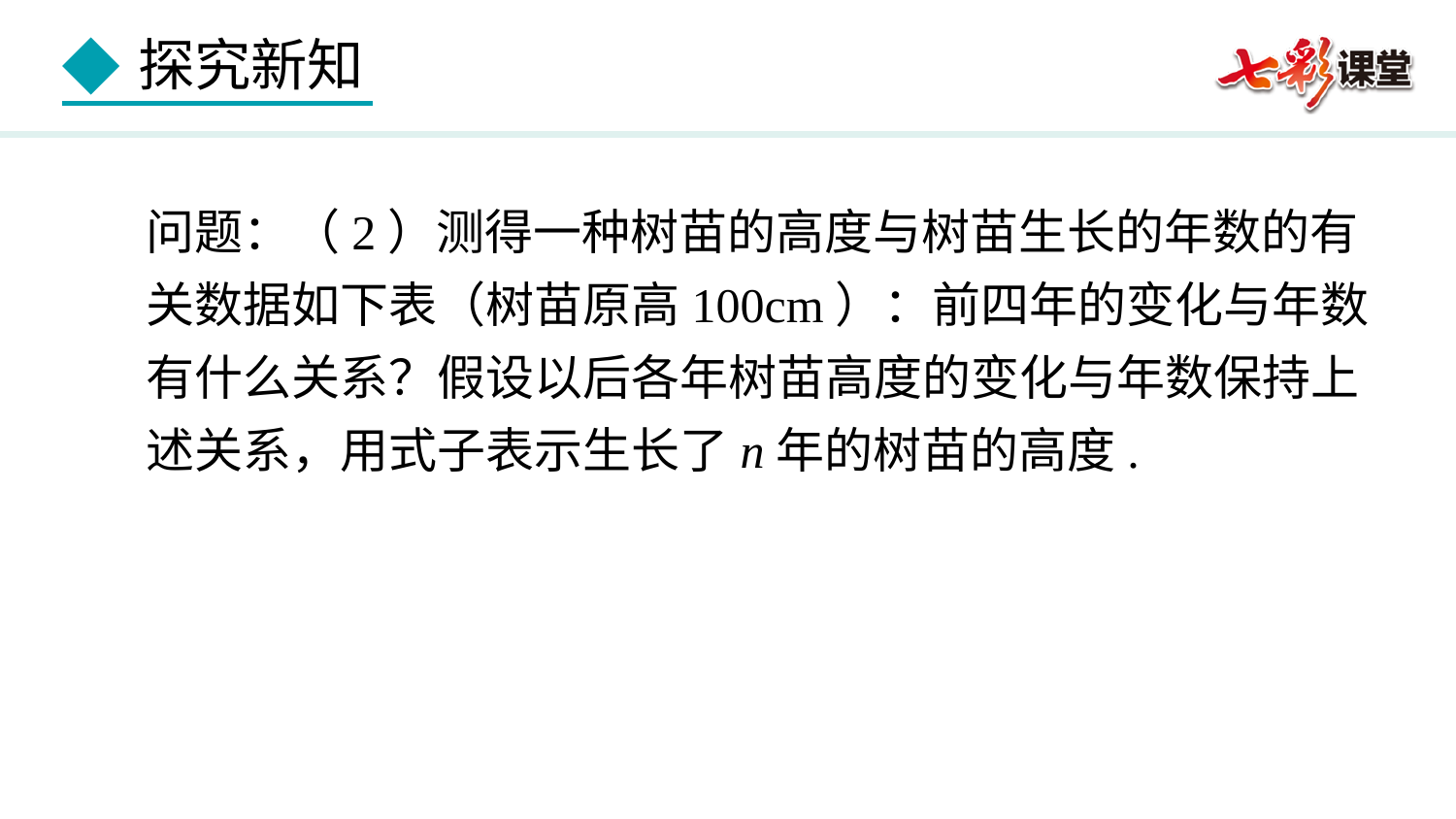

问题：（2）测得一种树苗的高度与树苗生长的年数的有关数据如下表（树苗原高100cm）：前四年的变化与年数有什么关系？假设以后各年树苗高度的变化与年数保持上述关系，用式子表示生长了n年的树苗的高度.